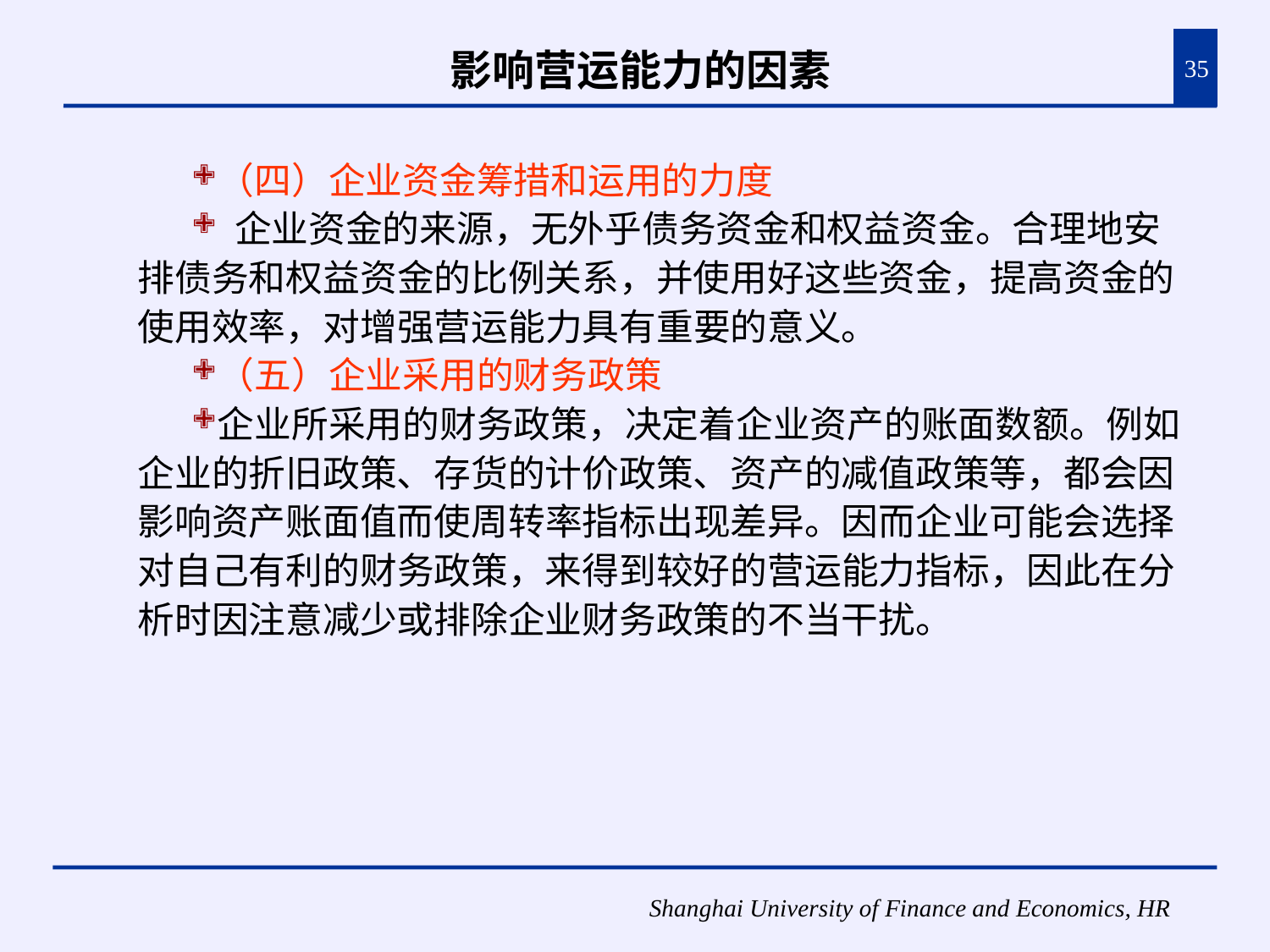

# 影响营运能力的因素
35
（四）企业资金筹措和运用的力度
 企业资金的来源，无外乎债务资金和权益资金。合理地安排债务和权益资金的比例关系，并使用好这些资金，提高资金的使用效率，对增强营运能力具有重要的意义。
（五）企业采用的财务政策
企业所采用的财务政策，决定着企业资产的账面数额。例如企业的折旧政策、存货的计价政策、资产的减值政策等，都会因影响资产账面值而使周转率指标出现差异。因而企业可能会选择对自己有利的财务政策，来得到较好的营运能力指标，因此在分析时因注意减少或排除企业财务政策的不当干扰。